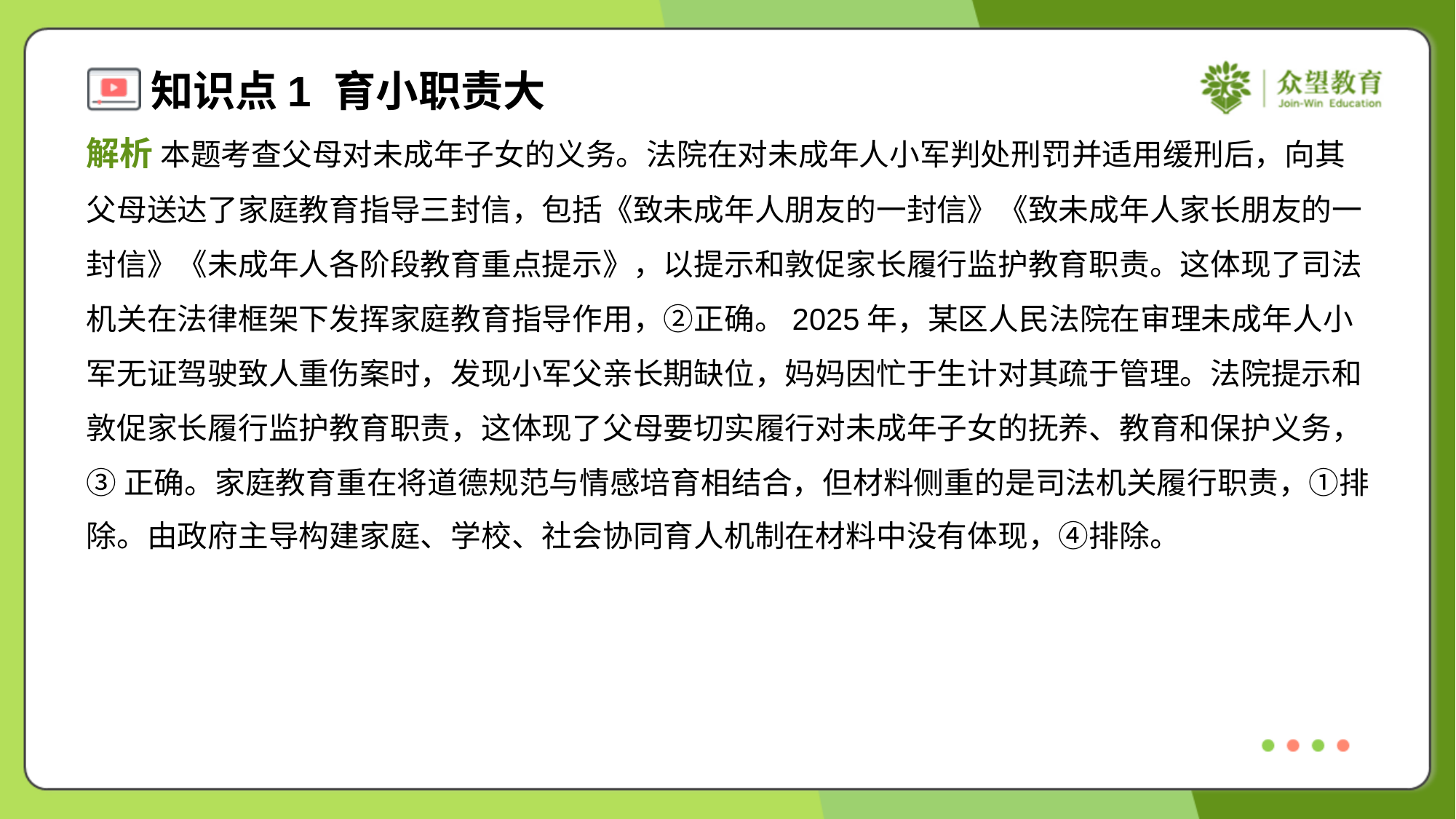

解析 本题考查父母对未成年子女的义务。法院在对未成年人小军判处刑罚并适用缓刑后，向其
父母送达了家庭教育指导三封信，包括《致未成年人朋友的一封信》《致未成年人家长朋友的一
封信》《未成年人各阶段教育重点提示》，以提示和敦促家长履行监护教育职责。这体现了司法
机关在法律框架下发挥家庭教育指导作用，②正确。2025年，某区人民法院在审理未成年人小
军无证驾驶致人重伤案时，发现小军父亲长期缺位，妈妈因忙于生计对其疏于管理。法院提示和
敦促家长履行监护教育职责，这体现了父母要切实履行对未成年子女的抚养、教育和保护义务，
③正确。家庭教育重在将道德规范与情感培育相结合，但材料侧重的是司法机关履行职责，①排
除。由政府主导构建家庭、学校、社会协同育人机制在材料中没有体现，④排除。